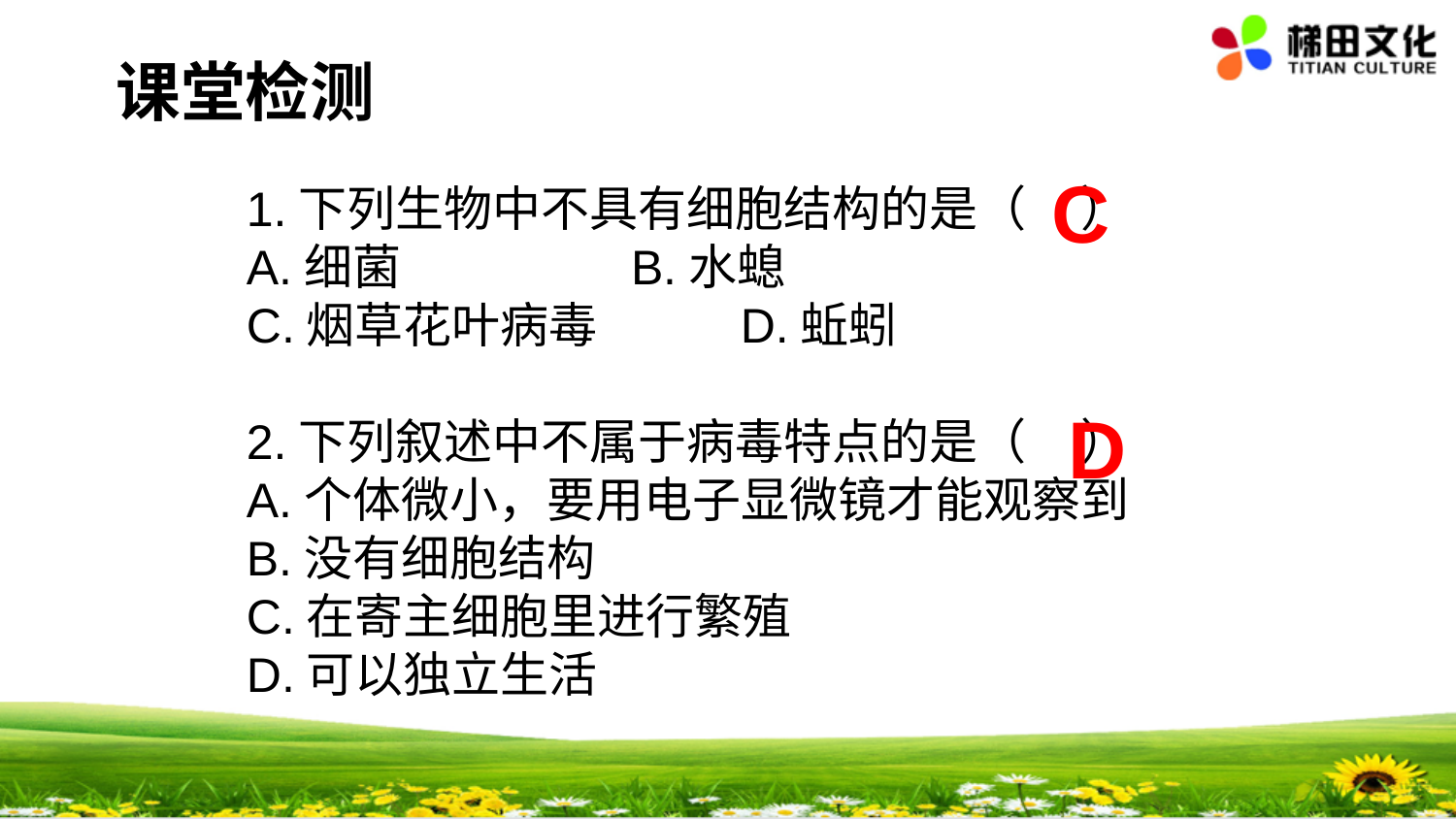

#
课堂检测
C
1.下列生物中不具有细胞结构的是（     ）
A.细菌                    B.水螅
C.烟草花叶病毒            D.蚯蚓

2.下列叙述中不属于病毒特点的是（     ）
A.个体微小，要用电子显微镜才能观察到
B.没有细胞结构
C.在寄主细胞里进行繁殖
D.可以独立生活
D